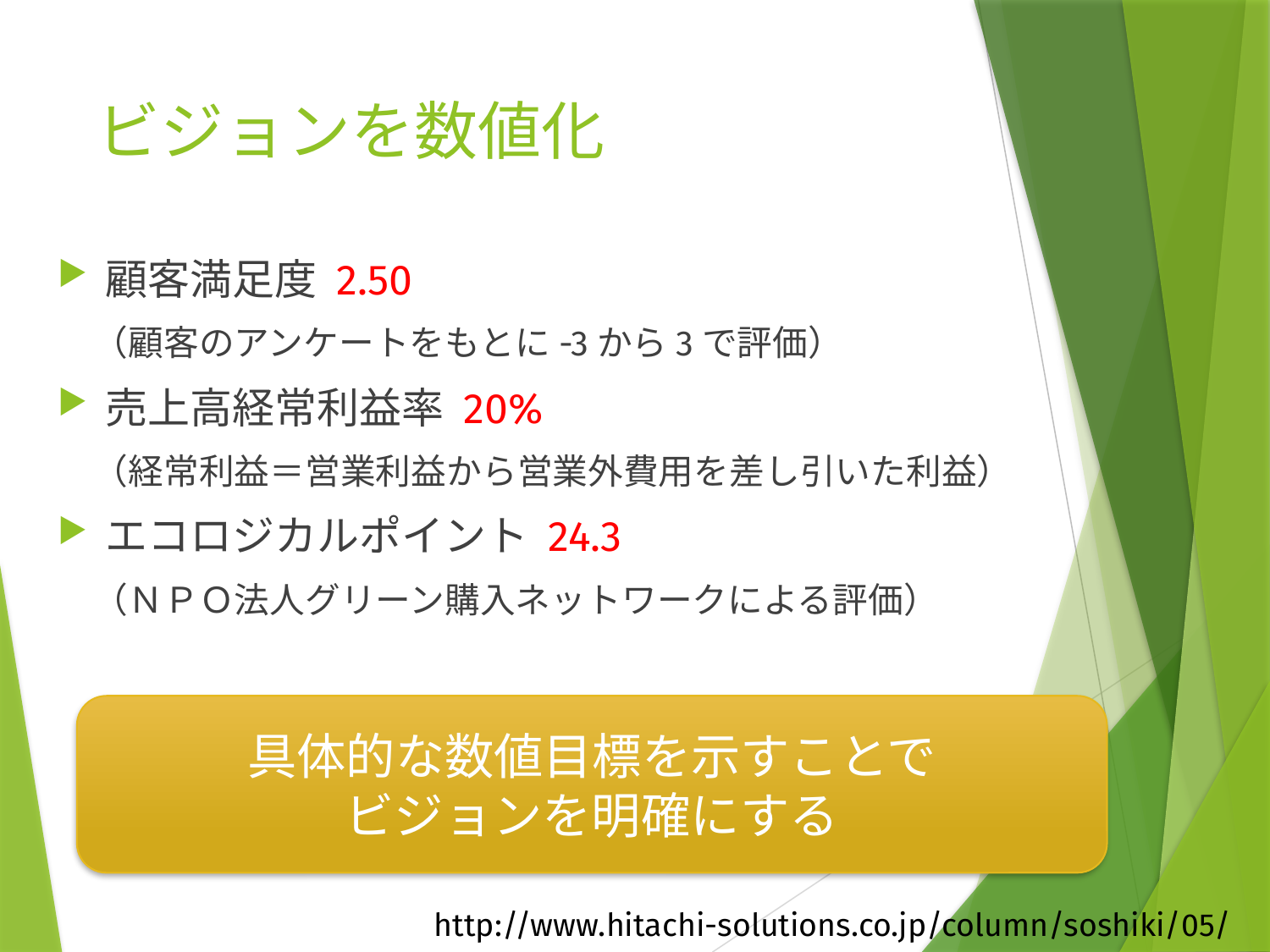

# ビジョンを数値化
顧客満足度 2.50
　（顧客のアンケートをもとに-3から3で評価）
売上高経常利益率 20%
　（経常利益＝営業利益から営業外費用を差し引いた利益）
エコロジカルポイント 24.3
　（ＮＰＯ法人グリーン購入ネットワークによる評価）
具体的な数値目標を示すことで
ビジョンを明確にする
http://www.hitachi-solutions.co.jp/column/soshiki/05/